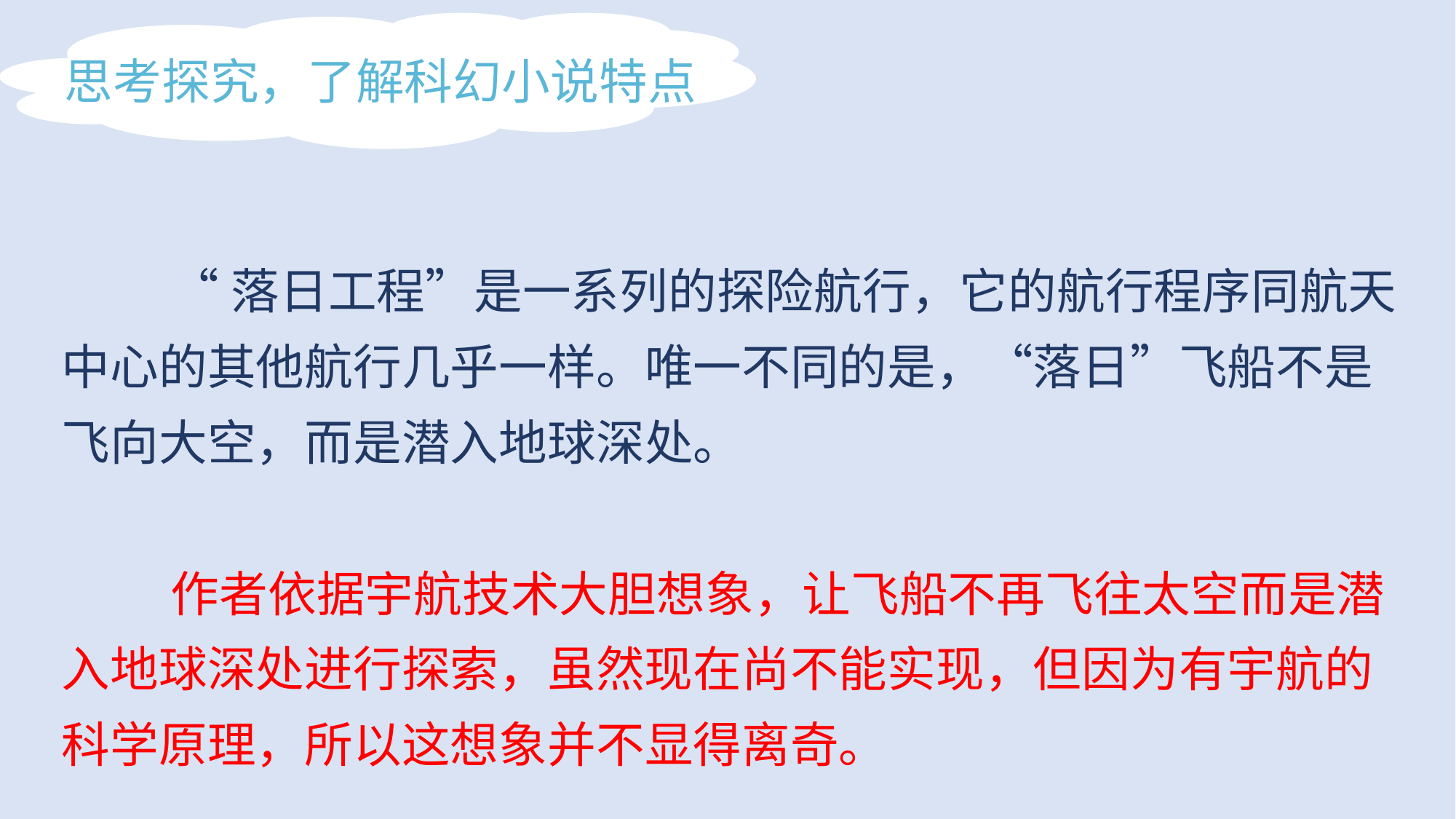

思考探究，了解科幻小说特点
	“落日工程”是一系列的探险航行，它的航行程序同航天中心的其他航行几乎一样。唯一不同的是，“落日”飞船不是飞向大空，而是潜入地球深处。

	作者依据宇航技术大胆想象，让飞船不再飞往太空而是潜入地球深处进行探索，虽然现在尚不能实现，但因为有宇航的科学原理，所以这想象并不显得离奇。